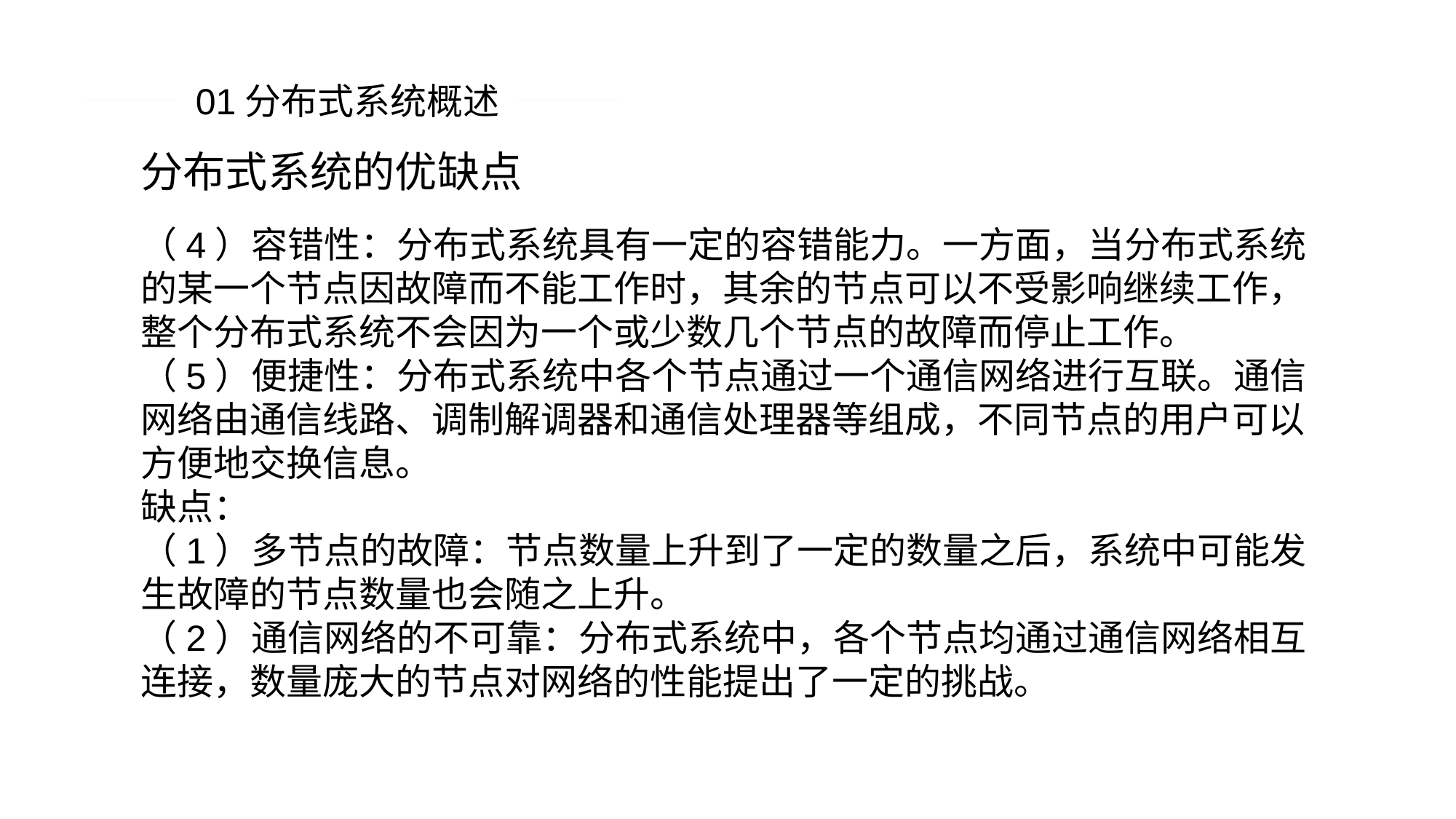

01分布式系统概述
分布式系统的优缺点
（4）容错性：分布式系统具有一定的容错能力。一方面，当分布式系统的某一个节点因故障而不能工作时，其余的节点可以不受影响继续工作，整个分布式系统不会因为一个或少数几个节点的故障而停止工作。
（5）便捷性：分布式系统中各个节点通过一个通信网络进行互联。通信网络由通信线路、调制解调器和通信处理器等组成，不同节点的用户可以方便地交换信息。
缺点：
（1）多节点的故障：节点数量上升到了一定的数量之后，系统中可能发生故障的节点数量也会随之上升。
（2）通信网络的不可靠：分布式系统中，各个节点均通过通信网络相互连接，数量庞大的节点对网络的性能提出了一定的挑战。